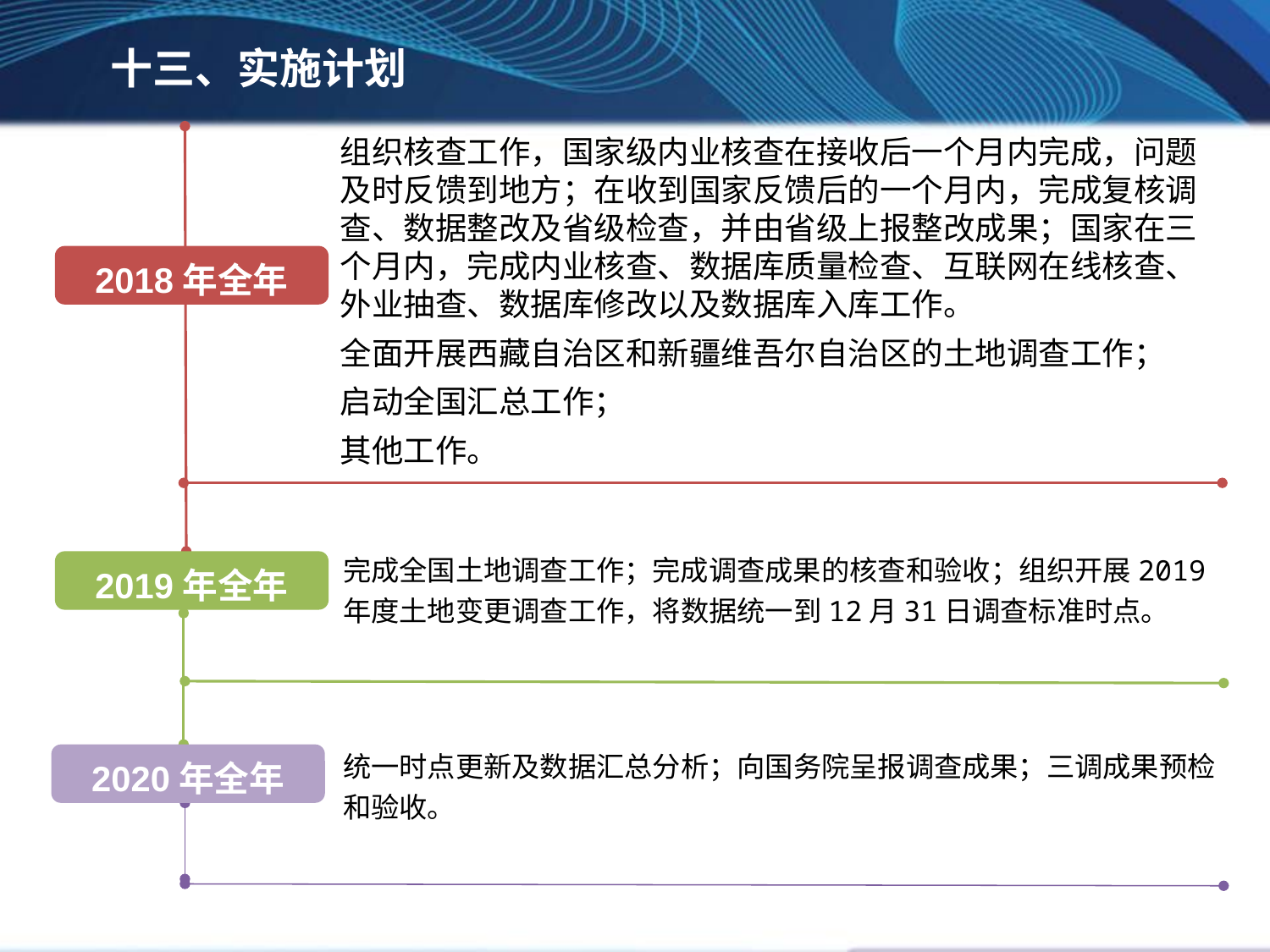

十三、实施计划
组织核查工作，国家级内业核查在接收后一个月内完成，问题及时反馈到地方；在收到国家反馈后的一个月内，完成复核调查、数据整改及省级检查，并由省级上报整改成果；国家在三个月内，完成内业核查、数据库质量检查、互联网在线核查、外业抽查、数据库修改以及数据库入库工作。
全面开展西藏自治区和新疆维吾尔自治区的土地调查工作；
启动全国汇总工作；
其他工作。
2018年全年
完成全国土地调查工作；完成调查成果的核查和验收；组织开展2019年度土地变更调查工作，将数据统一到12月31日调查标准时点。
2019年全年
统一时点更新及数据汇总分析；向国务院呈报调查成果；三调成果预检和验收。
2020年全年